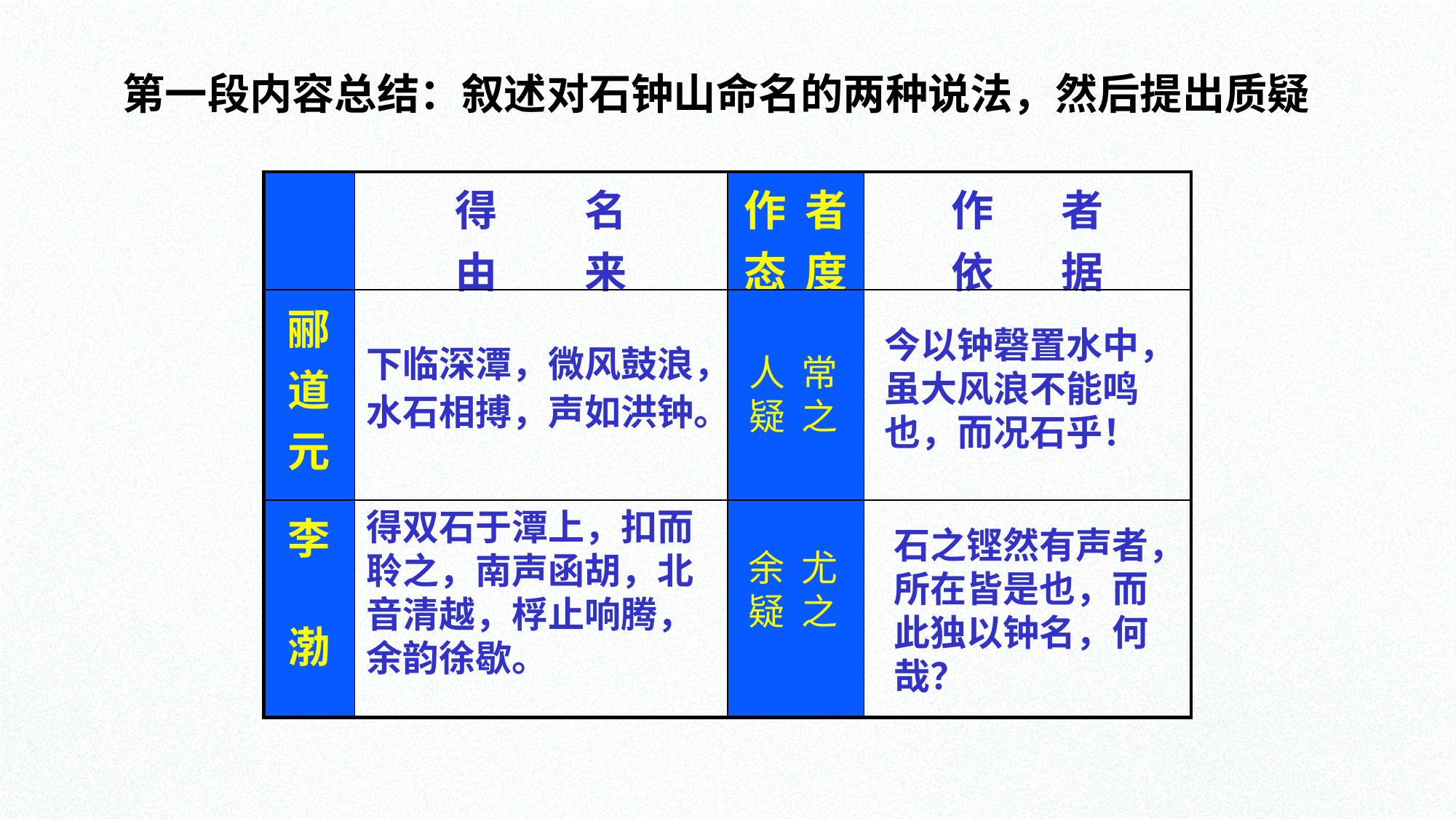

第一段内容总结：叙述对石钟山命名的两种说法，然后提出质疑
|  | 得 名 由 来 | 作 者 态 度 | 作 者 依 据 |
| --- | --- | --- | --- |
| 郦 道 元 |  |  |  |
| 李 渤 |  |  |  |

今以钟磬置水中，
虽大风浪不能鸣
也，而况石乎！
下临深潭，微风鼓浪，
水石相搏，声如洪钟。
人  常
疑  之
得双石于潭上，扣而
聆之，南声函胡，北
音清越，桴止响腾，
余韵徐歇。
石之铿然有声者，
所在皆是也，而
此独以钟名，何
哉？
余  尤
疑  之